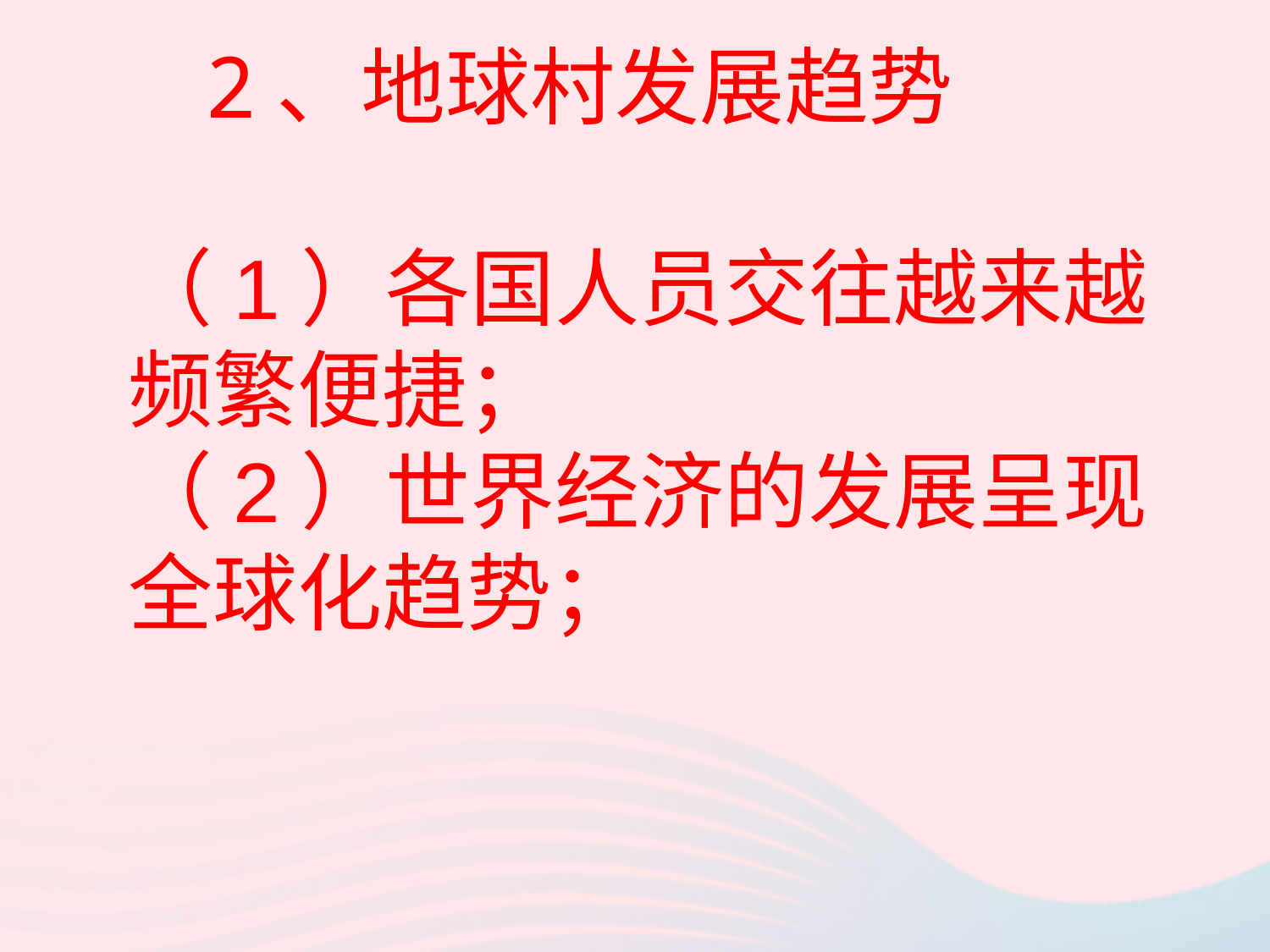

2、地球村发展趋势
（1）各国人员交往越来越频繁便捷；
（2）世界经济的发展呈现全球化趋势；